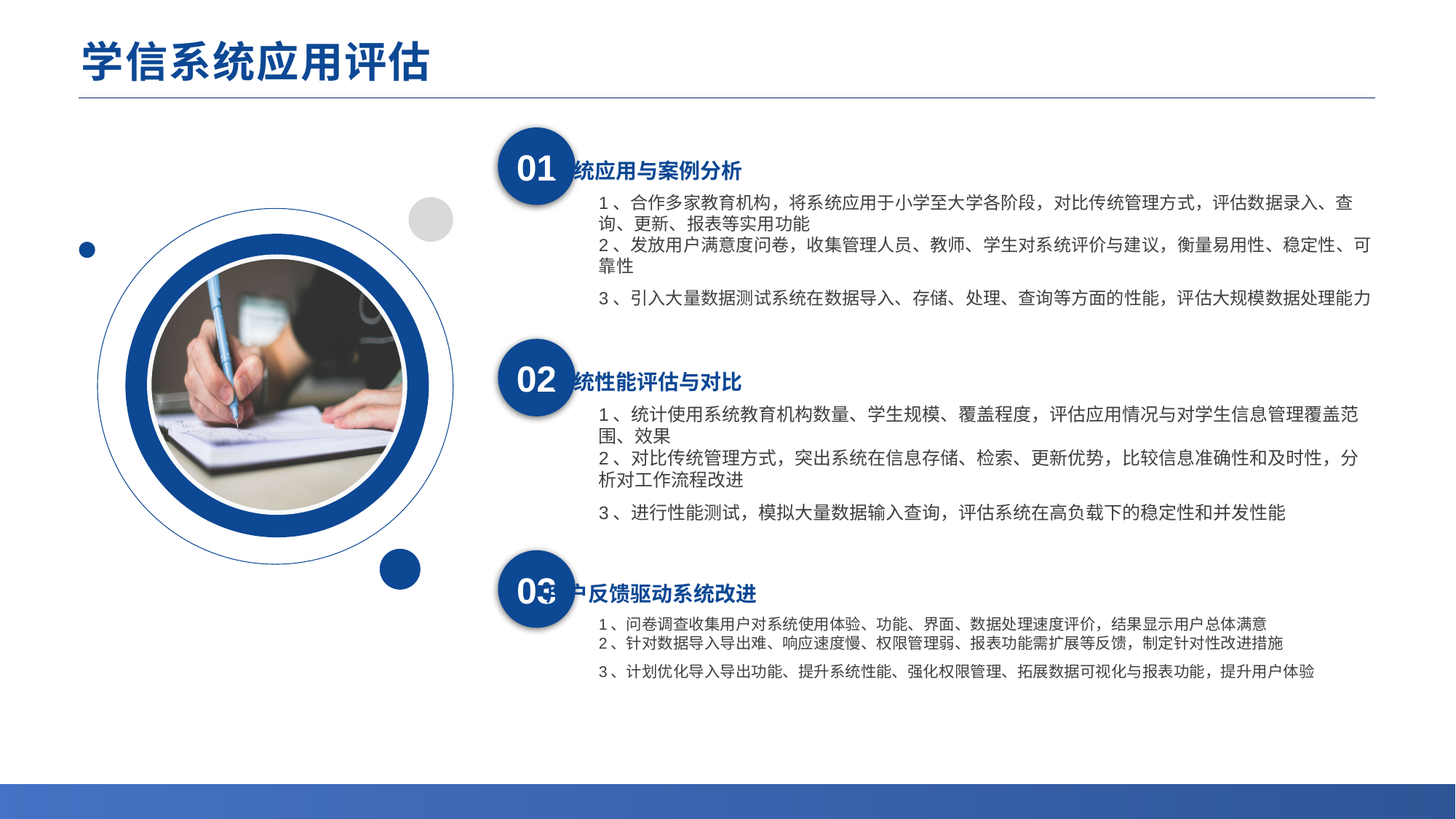

# 学信系统应用评估
系统应用与案例分析
01
1、合作多家教育机构，将系统应用于小学至大学各阶段，对比传统管理方式，评估数据录入、查询、更新、报表等实用功能
2、发放用户满意度问卷，收集管理人员、教师、学生对系统评价与建议，衡量易用性、稳定性、可靠性
3、引入大量数据测试系统在数据导入、存储、处理、查询等方面的性能，评估大规模数据处理能力

系统性能评估与对比
02
1、统计使用系统教育机构数量、学生规模、覆盖程度，评估应用情况与对学生信息管理覆盖范围、效果
2、对比传统管理方式，突出系统在信息存储、检索、更新优势，比较信息准确性和及时性，分析对工作流程改进
3、进行性能测试，模拟大量数据输入查询，评估系统在高负载下的稳定性和并发性能

用户反馈驱动系统改进
03
1、问卷调查收集用户对系统使用体验、功能、界面、数据处理速度评价，结果显示用户总体满意
2、针对数据导入导出难、响应速度慢、权限管理弱、报表功能需扩展等反馈，制定针对性改进措施
3、计划优化导入导出功能、提升系统性能、强化权限管理、拓展数据可视化与报表功能，提升用户体验